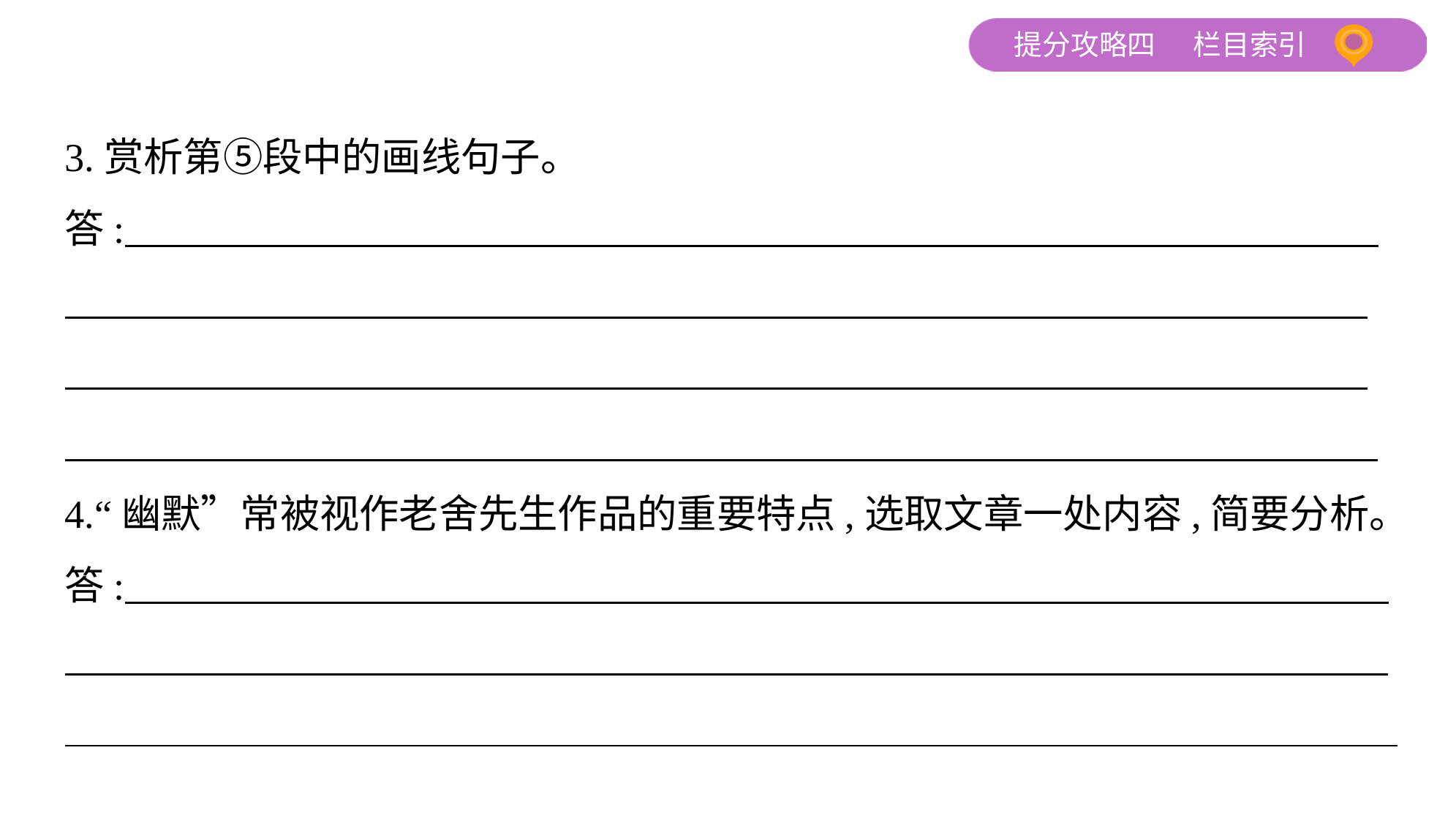

3.赏析第⑤段中的画线句子。
答:

4.“幽默”常被视作老舍先生作品的重要特点,选取文章一处内容,简要分析。
答: